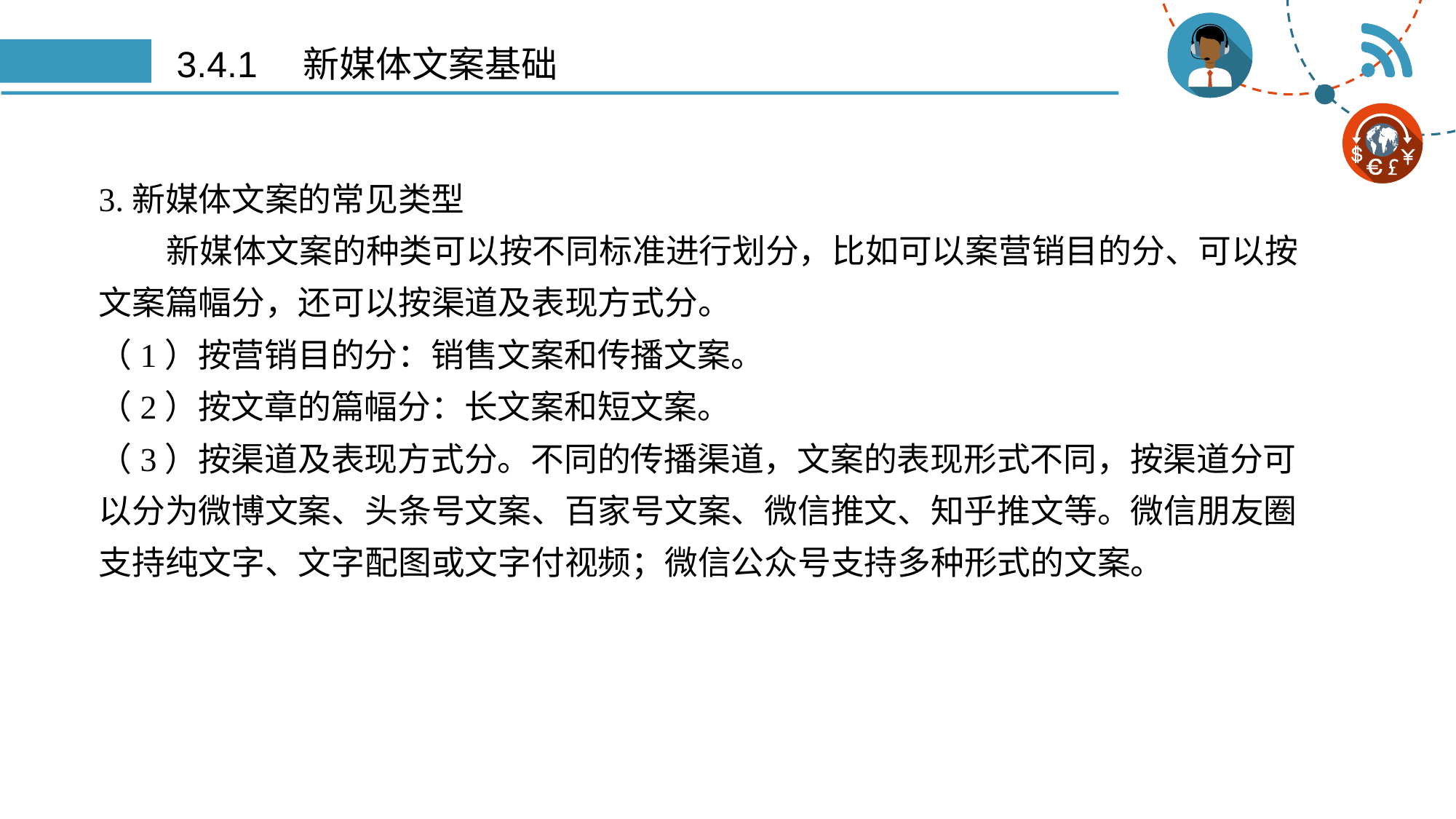

# 3.4.1　新媒体文案基础
3.新媒体文案的常见类型
        新媒体文案的种类可以按不同标准进行划分，比如可以案营销目的分、可以按文案篇幅分，还可以按渠道及表现方式分。
（1）按营销目的分：销售文案和传播文案。
（2）按文章的篇幅分：长文案和短文案。
（3）按渠道及表现方式分。不同的传播渠道，文案的表现形式不同，按渠道分可以分为微博文案、头条号文案、百家号文案、微信推文、知乎推文等。微信朋友圈支持纯文字、文字配图或文字付视频；微信公众号支持多种形式的文案。